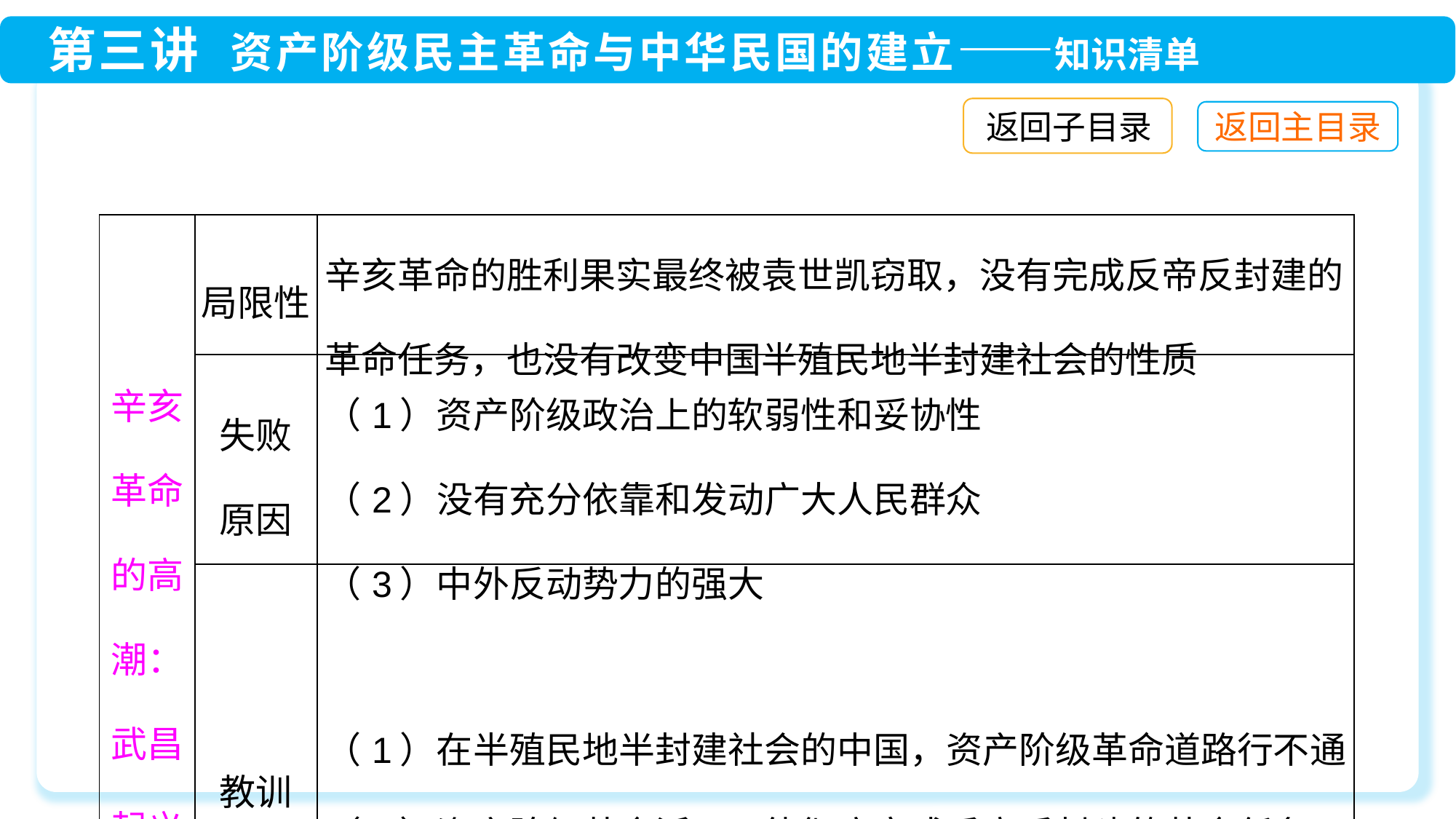

返回子目录
| 辛亥革命的高潮：武昌起义 | 局限性 | 辛亥革命的胜利果实最终被袁世凯窃取，没有完成反帝反封建的革命任务，也没有改变中国半殖民地半封建社会的性质 |
| --- | --- | --- |
|  | 失败 原因 | （1）资产阶级政治上的软弱性和妥协性 （2）没有充分依靠和发动广大人民群众 （3）中外反动势力的强大 |
|  | 教训 | （1）在半殖民地半封建社会的中国，资产阶级革命道路行不通 （2）资产阶级革命派不可能彻底完成反帝反封建的革命任务 |